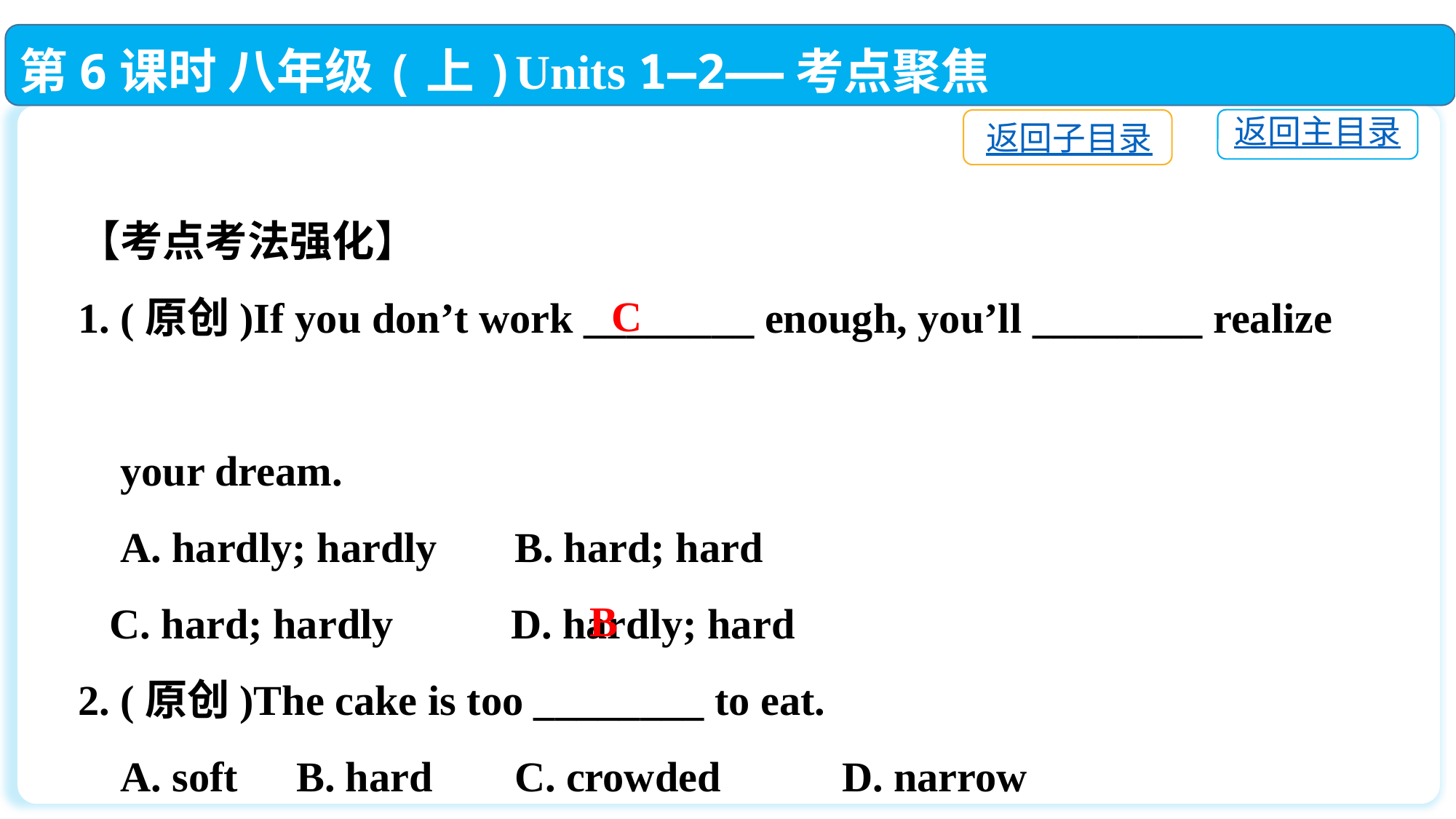

第6课时 八年级(上)Units 1—2——考点聚焦

返回主目录

返回子目录
【考点考法强化】
1. (原创)If you don’t work ________ enough, you’ll ________ realize
    your dream.
    A. hardly; hardly	B. hard; hard
   C. hard; hardly	          D. hardly; hard
2. (原创)The cake is too ________ to eat.
    A. soft	B. hard	C. crowded		D. narrow
C
B